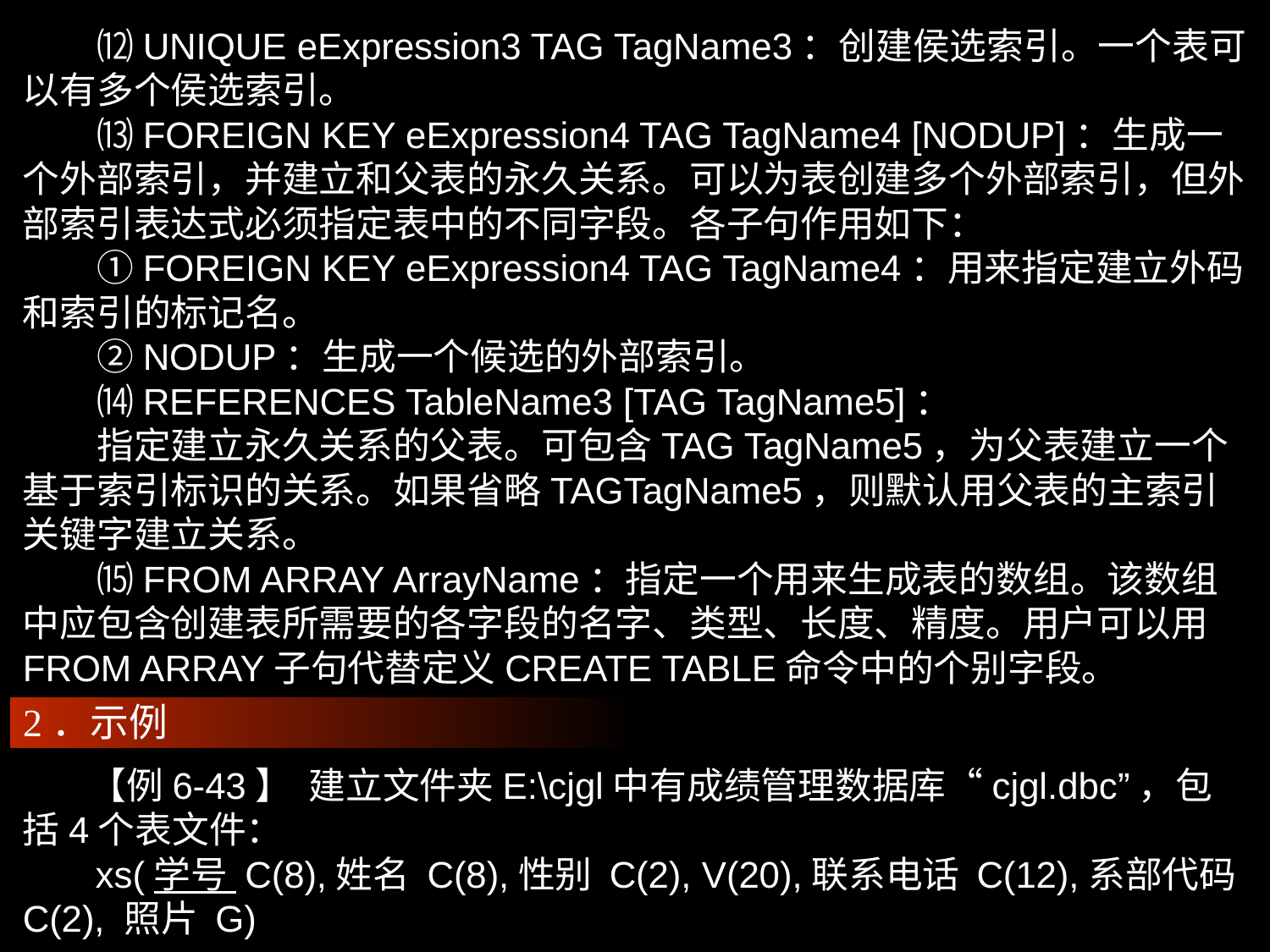

⑿UNIQUE eExpression3 TAG TagName3：创建侯选索引。一个表可以有多个侯选索引。
　　⒀FOREIGN KEY eExpression4 TAG TagName4 [NODUP]：生成一个外部索引，并建立和父表的永久关系。可以为表创建多个外部索引，但外部索引表达式必须指定表中的不同字段。各子句作用如下：
　　①FOREIGN KEY eExpression4 TAG TagName4：用来指定建立外码和索引的标记名。
　　②NODUP：生成一个候选的外部索引。
　　⒁REFERENCES TableName3 [TAG TagName5]：
　　指定建立永久关系的父表。可包含TAG TagName5，为父表建立一个基于索引标识的关系。如果省略TAGTagName5，则默认用父表的主索引关键字建立关系。
　　⒂FROM ARRAY ArrayName：指定一个用来生成表的数组。该数组中应包含创建表所需要的各字段的名字、类型、长度、精度。用户可以用FROM ARRAY子句代替定义CREATE TABLE命令中的个别字段。
2．示例
       【例6-43】  建立文件夹E:\cjgl中有成绩管理数据库“cjgl.dbc”，包括4个表文件：
       xs(学号 C(8),姓名 C(8),性别 C(2), V(20),联系电话 C(12),系部代码 C(2), 照片 G)